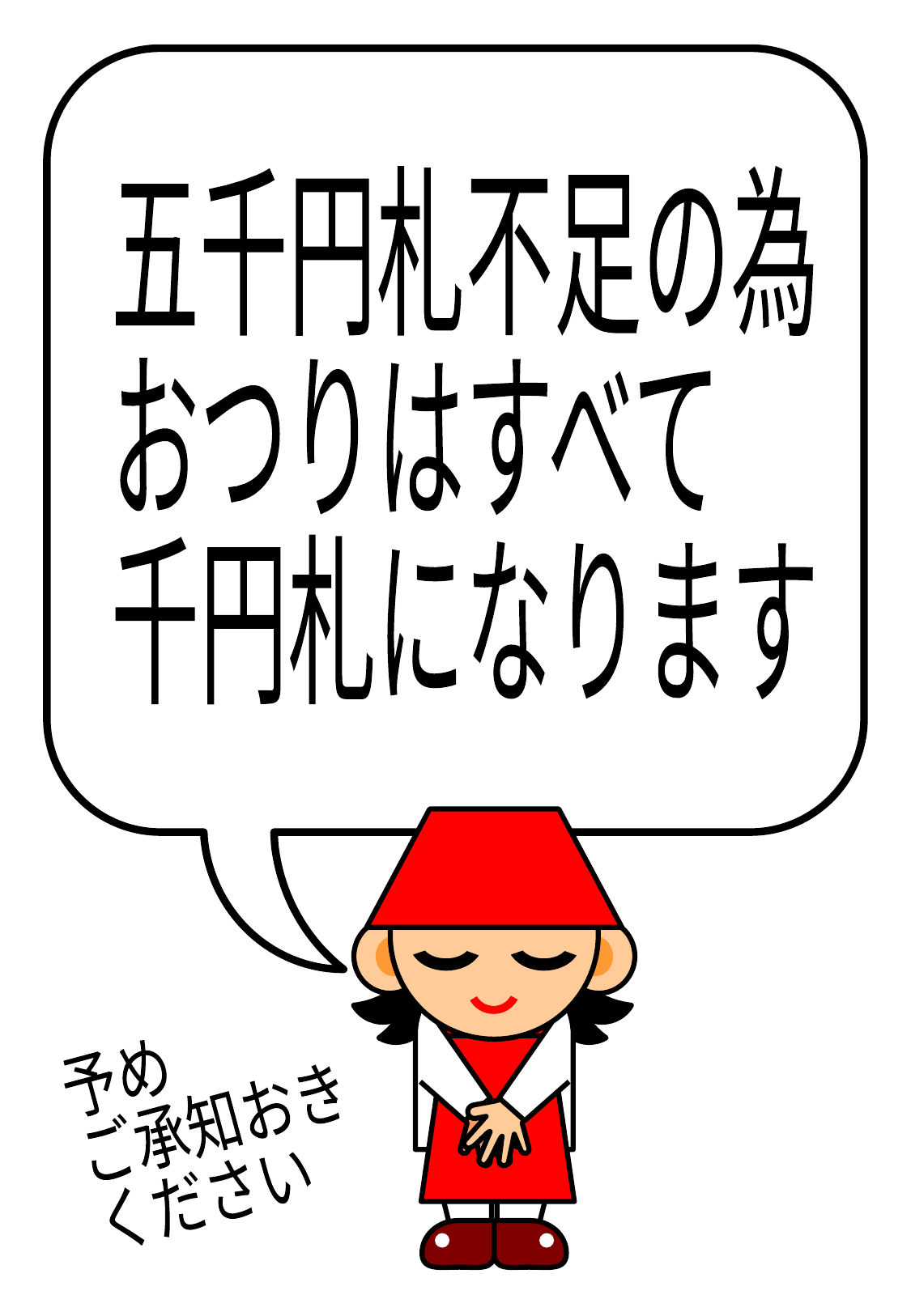

五千円札不足の為
おつりはすべて
千円札になります

予め
ご承知おき
ください